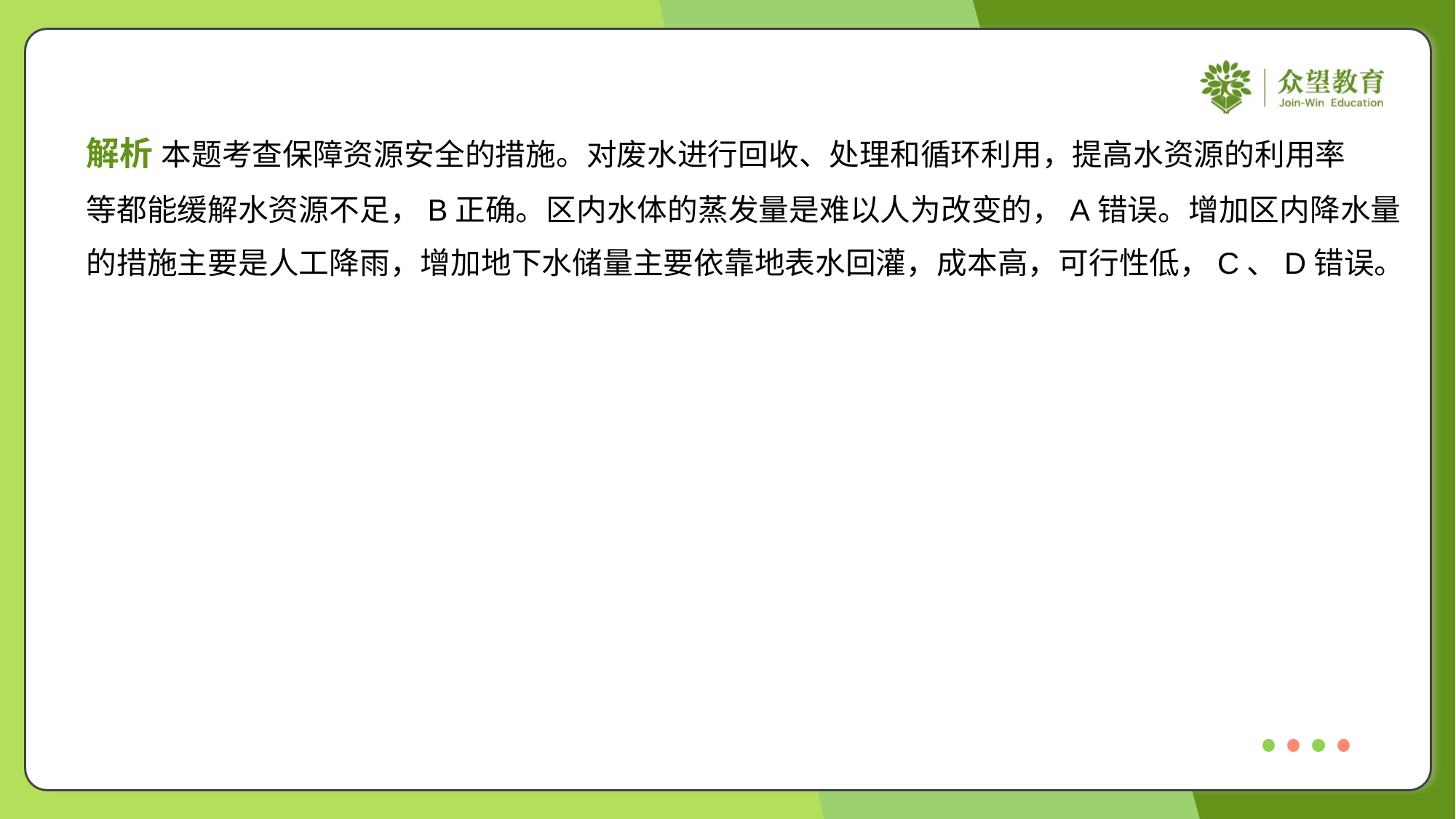

解析 本题考查保障资源安全的措施。对废水进行回收、处理和循环利用，提高水资源的利用率
等都能缓解水资源不足，B正确。区内水体的蒸发量是难以人为改变的，A错误。增加区内降水量
的措施主要是人工降雨，增加地下水储量主要依靠地表水回灌，成本高，可行性低，C、D错误。